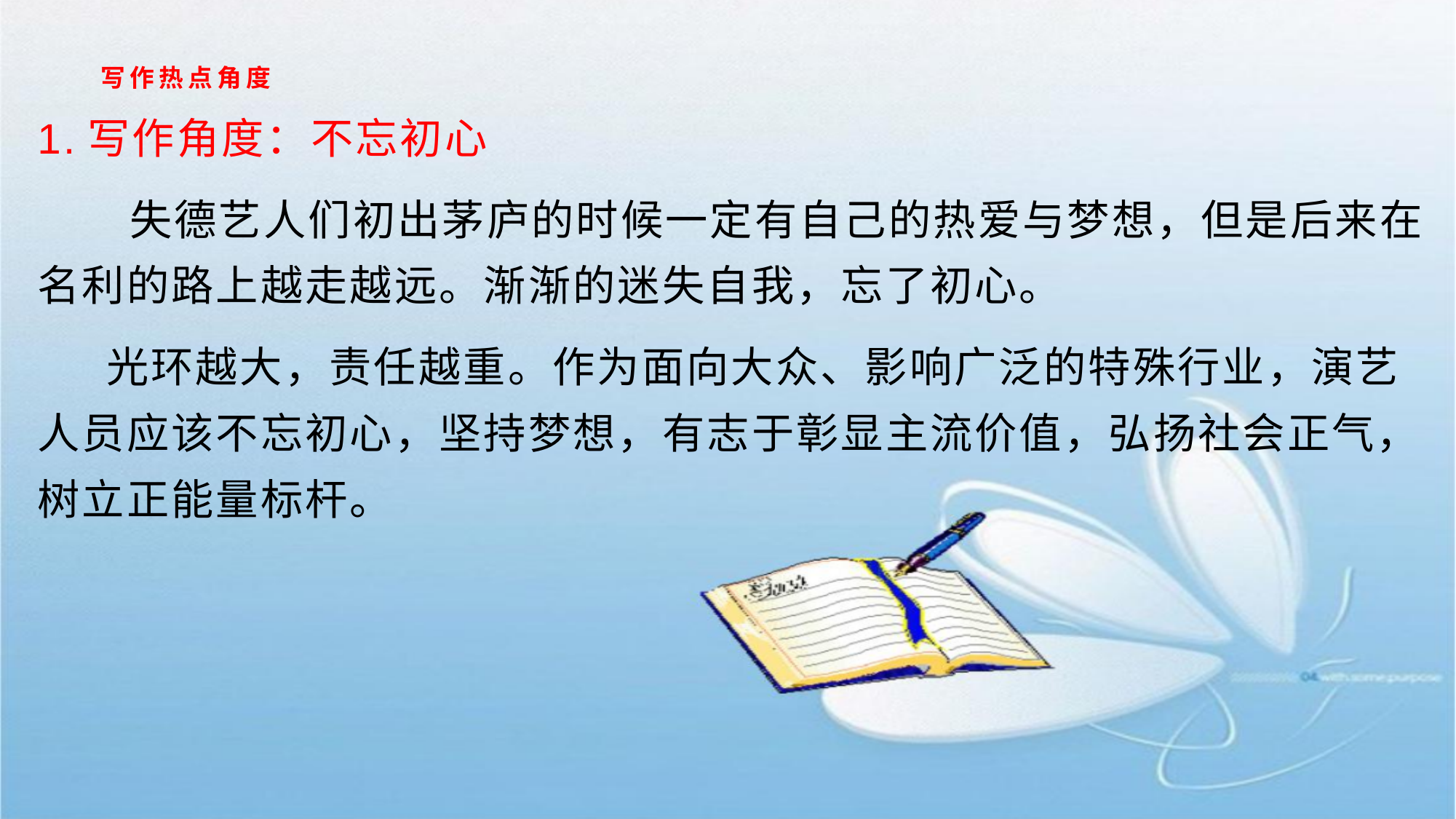

# 写作热点角度
1.写作角度：不忘初心
       失德艺人们初出茅庐的时候一定有自己的热爱与梦想，但是后来在名利的路上越走越远。渐渐的迷失自我，忘了初心。
     光环越大，责任越重。作为面向大众、影响广泛的特殊行业，演艺人员应该不忘初心，坚持梦想，有志于彰显主流价值，弘扬社会正气，树立正能量标杆。